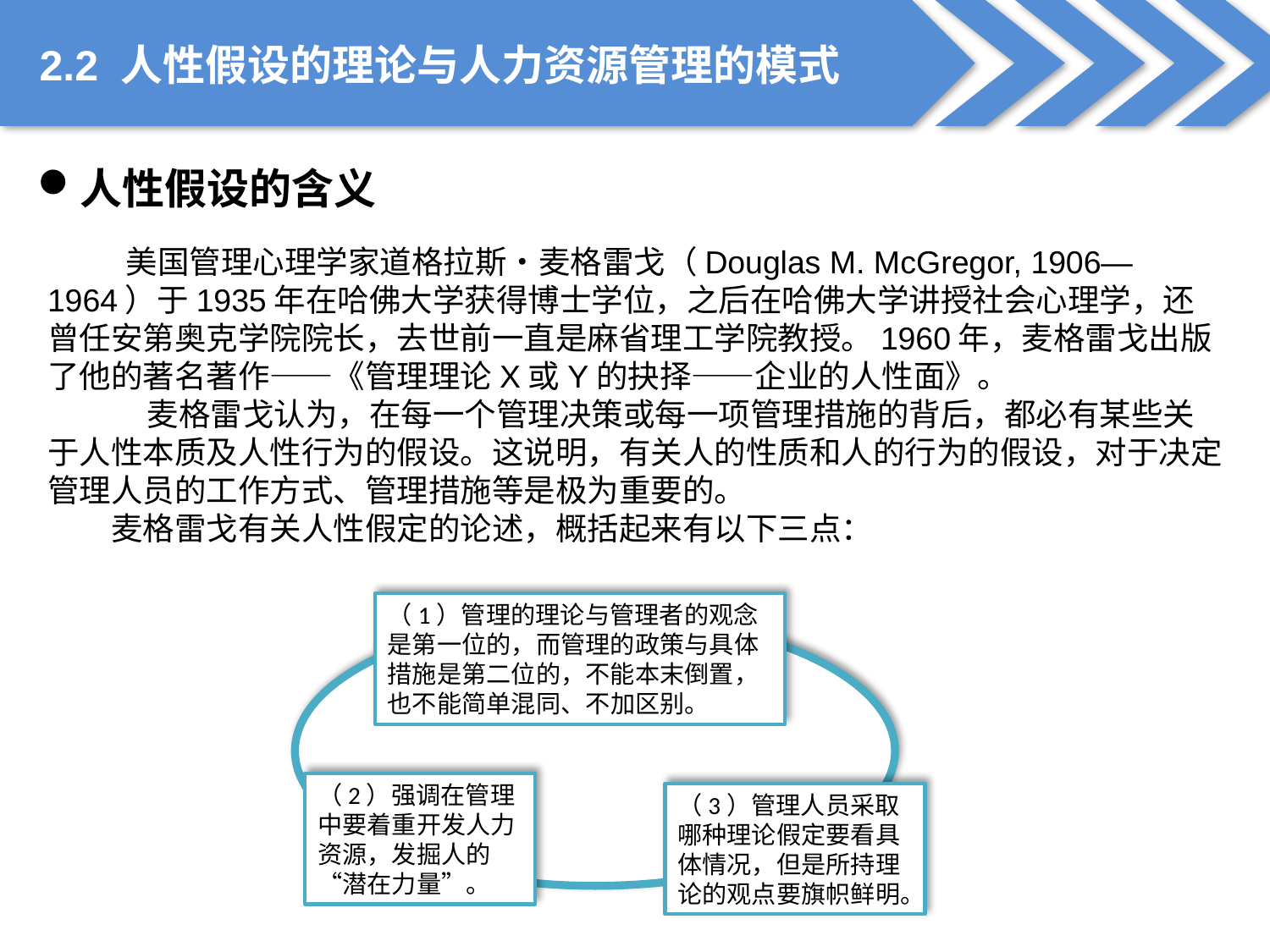

2.2 人性假设的理论与人力资源管理的模式
人性假设的含义
 美国管理心理学家道格拉斯•麦格雷戈（Douglas M. McGregor, 1906—1964）于1935年在哈佛大学获得博士学位，之后在哈佛大学讲授社会心理学，还曾任安第奥克学院院长，去世前一直是麻省理工学院教授。1960年，麦格雷戈出版了他的著名著作——《管理理论X或Y的抉择——企业的人性面》。
    麦格雷戈认为，在每一个管理决策或每一项管理措施的背后，都必有某些关于人性本质及人性行为的假设。这说明，有关人的性质和人的行为的假设，对于决定管理人员的工作方式、管理措施等是极为重要的。
麦格雷戈有关人性假定的论述，概括起来有以下三点：
（1）管理的理论与管理者的观念是第一位的，而管理的政策与具体措施是第二位的，不能本末倒置，也不能简单混同、不加区别。

（2）强调在管理中要着重开发人力资源，发掘人的“潜在力量”。
（3）管理人员采取哪种理论假定要看具体情况，但是所持理论的观点要旗帜鲜明。